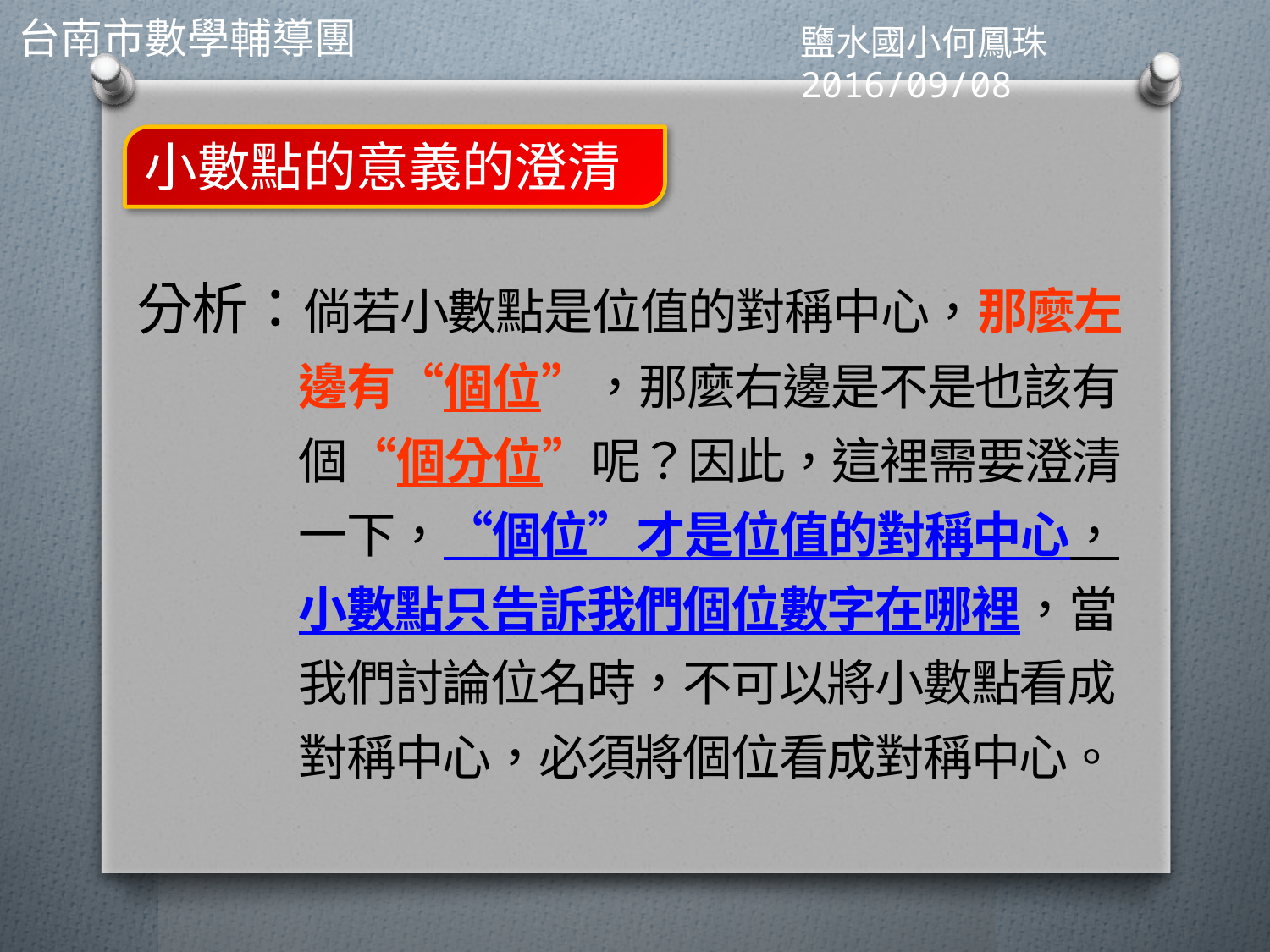

小數點的意義的澄清
分析：倘若小數點是位值的對稱中心，那麼左邊有“個位”，那麼右邊是不是也該有個“個分位”呢？因此，這裡需要澄清一下，“個位”才是位值的對稱中心，小數點只告訴我們個位數字在哪裡，當我們討論位名時，不可以將小數點看成對稱中心，必須將個位看成對稱中心。